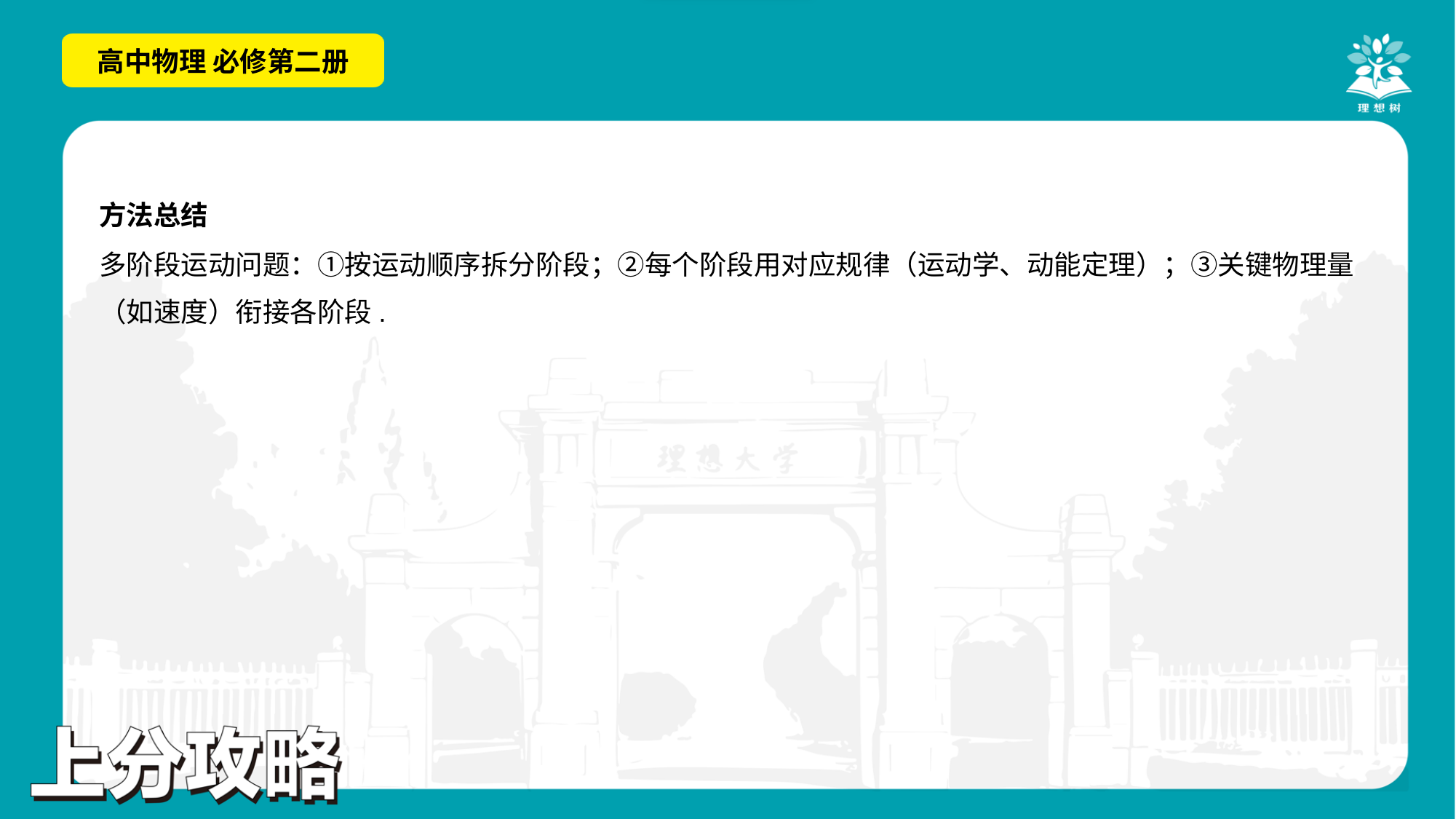

方法总结
多阶段运动问题：①按运动顺序拆分阶段；②每个阶段用对应规律（运动学、动能定理）；③关键物理量
（如速度）衔接各阶段.